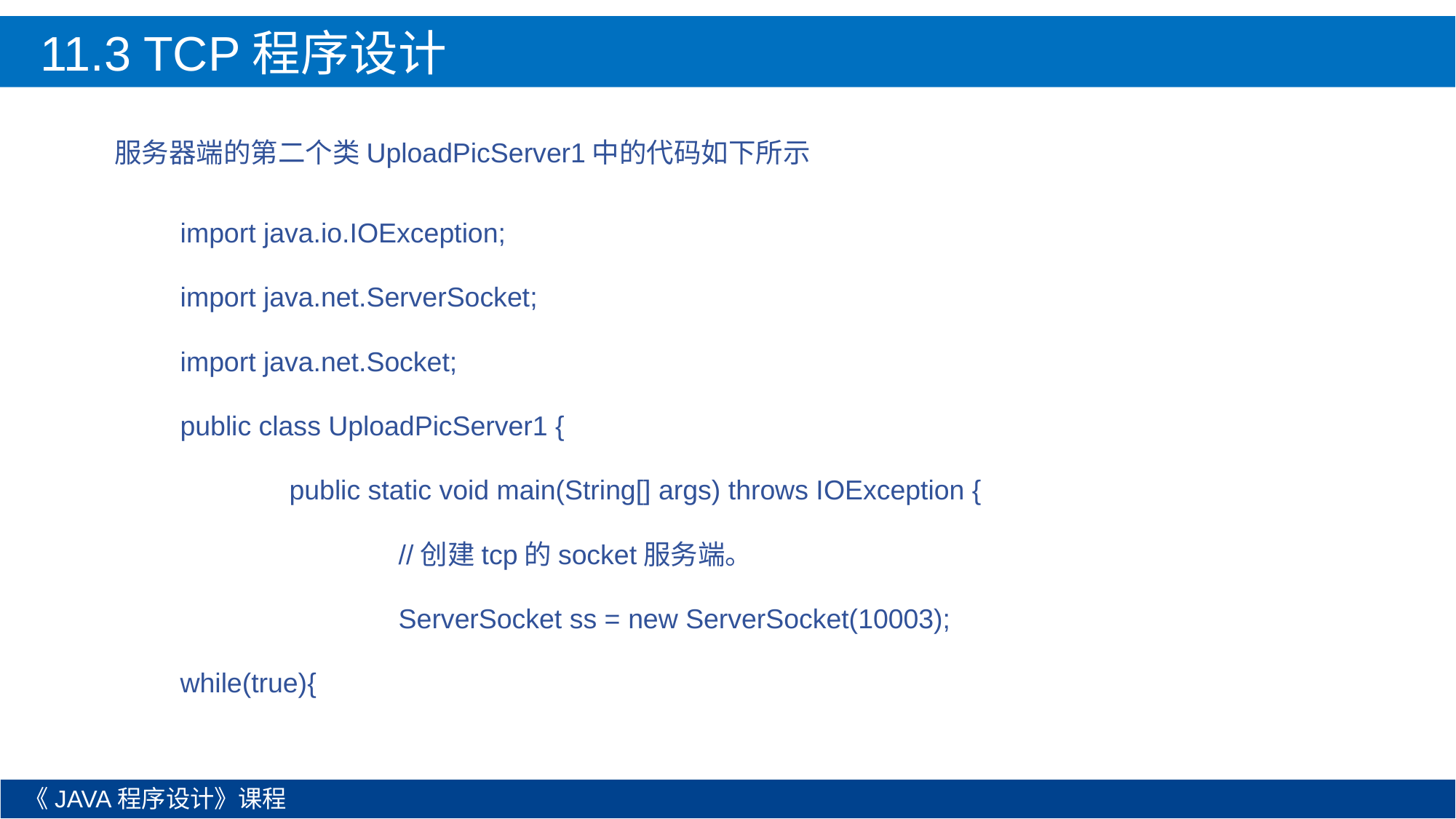

11.3 TCP程序设计
服务器端的第二个类UploadPicServer1中的代码如下所示
import java.io.IOException;
import java.net.ServerSocket;
import java.net.Socket;
public class UploadPicServer1 {
	public static void main(String[] args) throws IOException {
		//创建tcp的socket服务端。
		ServerSocket ss = new ServerSocket(10003);
while(true){

《JAVA程序设计》课程